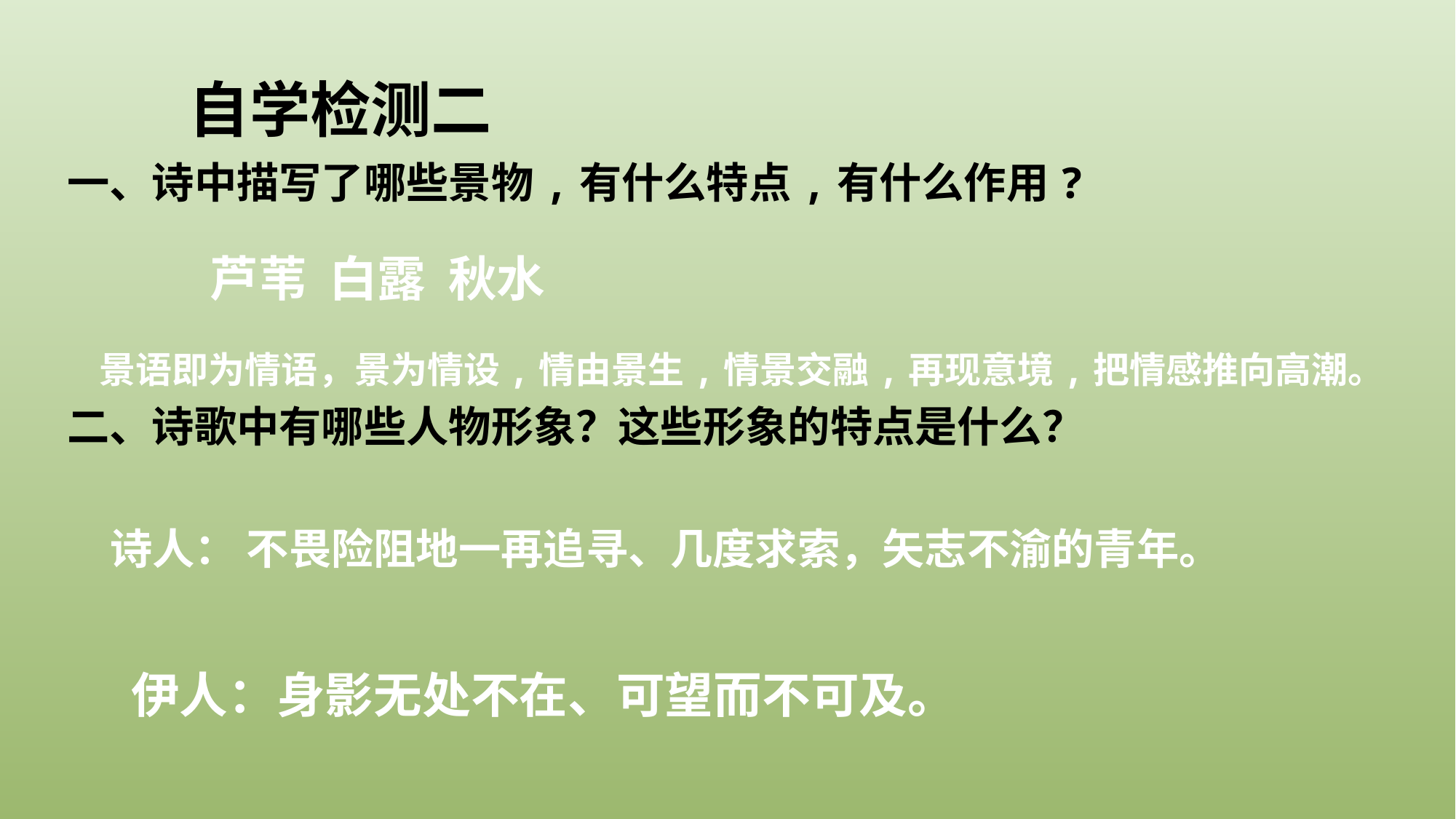

自学检测二
一、诗中描写了哪些景物,有什么特点,有什么作用?

二、诗歌中有哪些人物形象？这些形象的特点是什么？

芦苇  白露  秋水
   景语即为情语，景为情设,情由景生,情景交融,再现意境,把情感推向高潮。
   诗人： 不畏险阻地一再追寻、几度求索，矢志不渝的青年。
伊人：身影无处不在、可望而不可及。